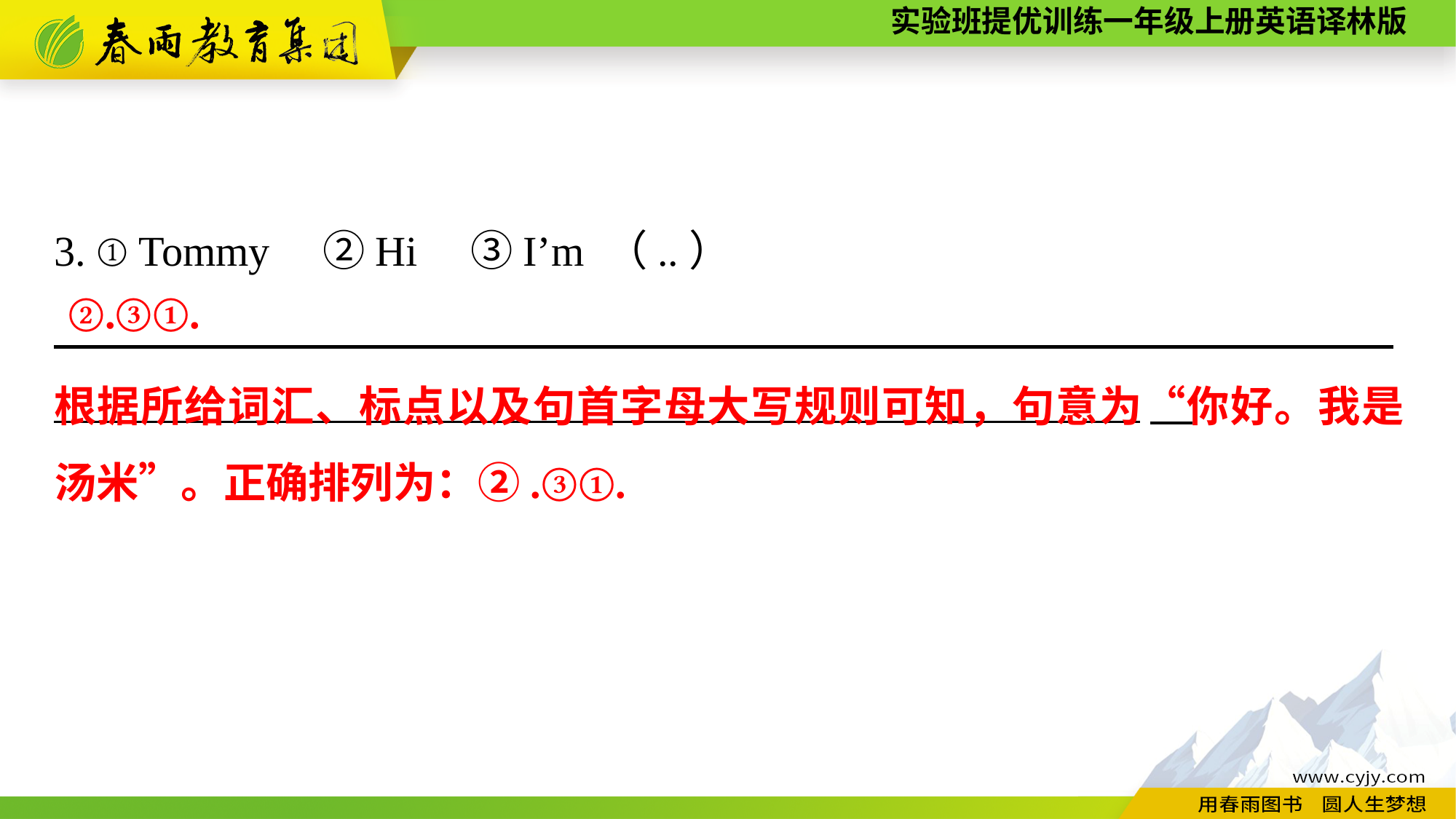

3. ①Tommy　②Hi　③I’m （..）
　　　　　___________________________________________________
 ②.③①.
根据所给词汇、标点以及句首字母大写规则可知，句意为“你好。我是汤米”。正确排列为：②.③①.